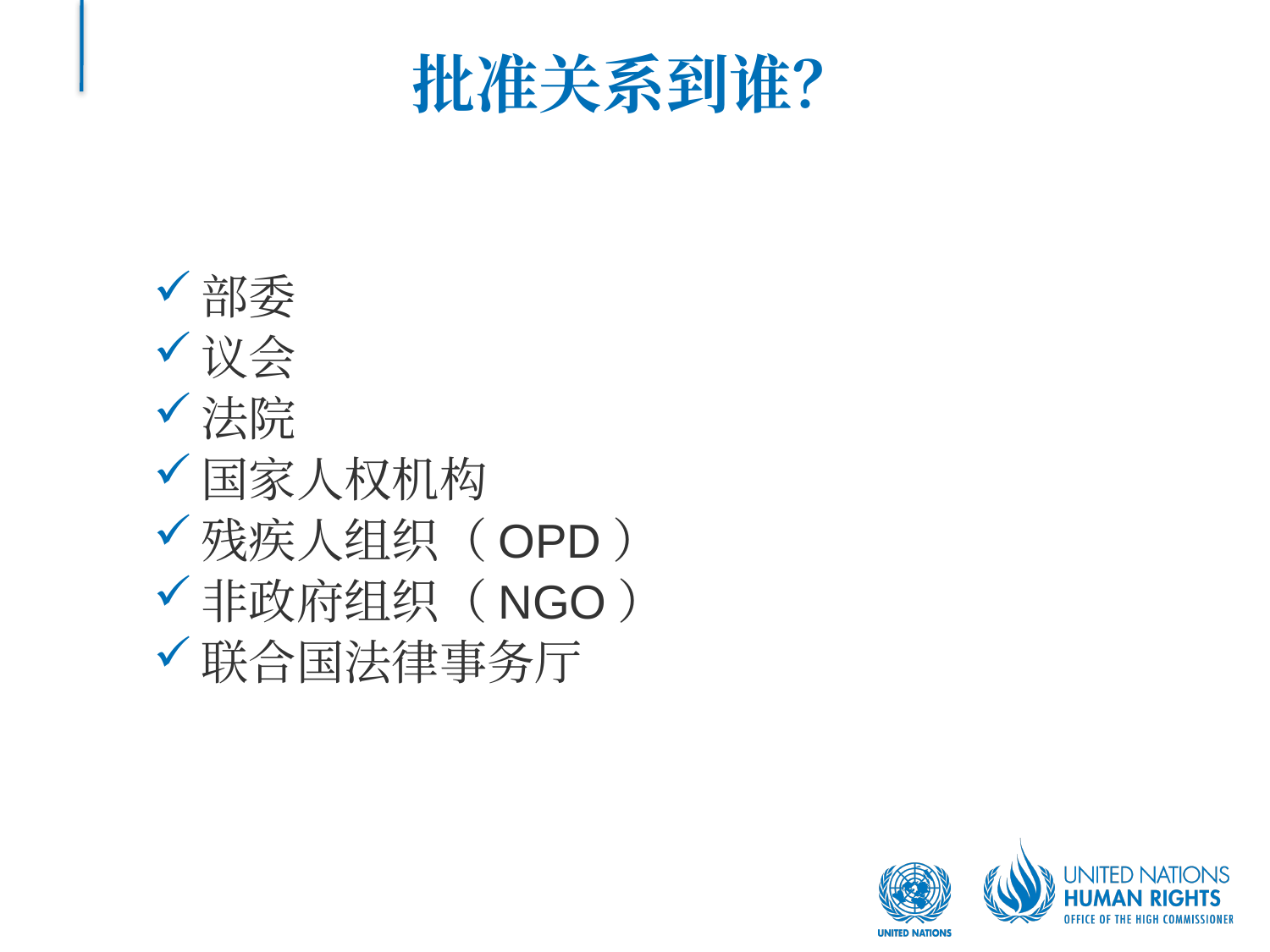

# 批准关系到谁？

部委
议会
法院
国家人权机构
残疾人组织（OPD）
非政府组织（NGO）
联合国法律事务厅